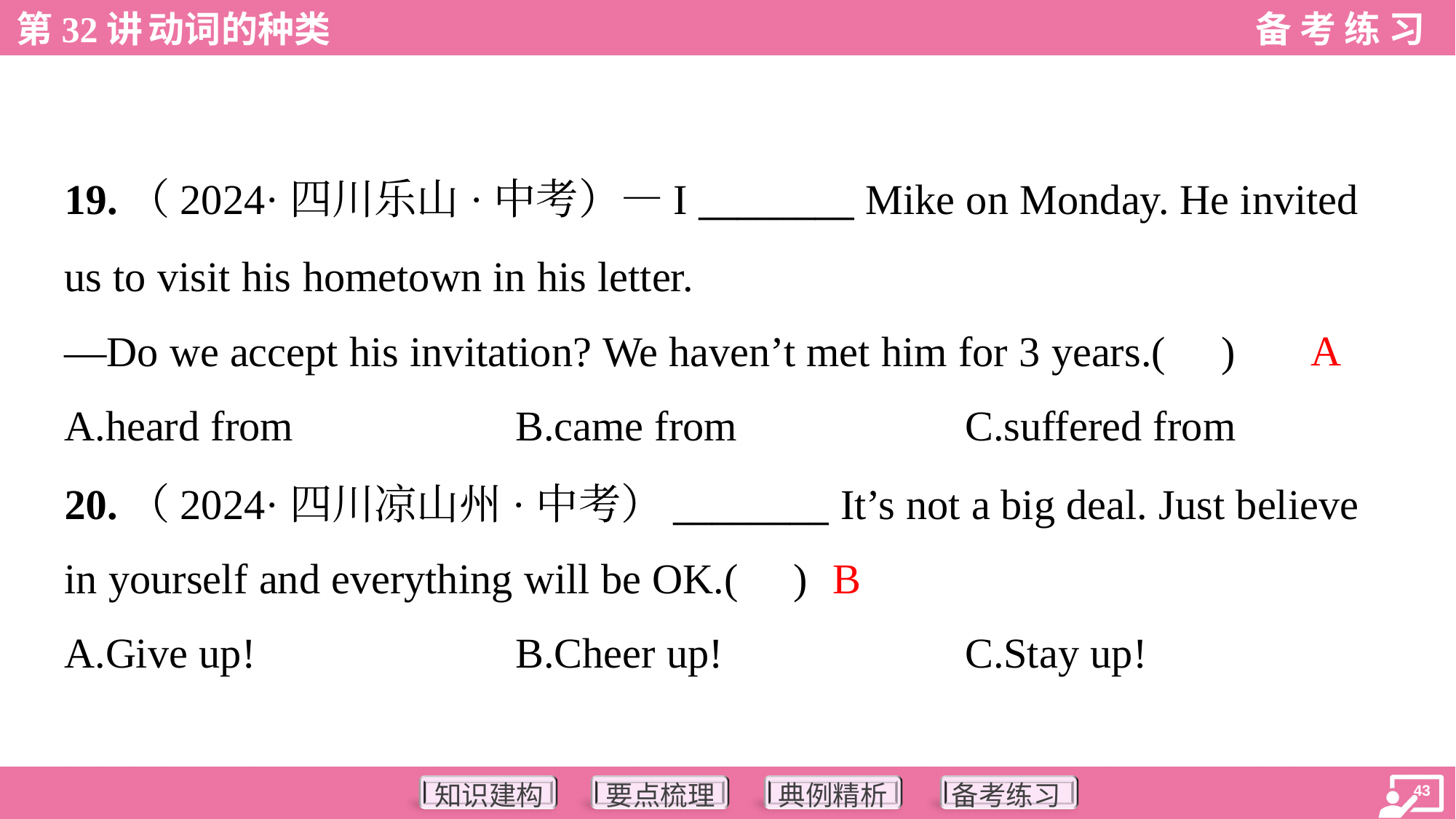

19.（2024·四川乐山·中考）—I ________ Mike on Monday. He invited
us to visit his hometown in his letter.
—Do we accept his invitation? We haven’t met him for 3 years.(     )
A
A.heard from	B.came from	C.suffered from
20.（2024·四川凉山州·中考）________ It’s not a big deal. Just believe
in yourself and everything will be OK.(     )
B
A.Give up!	B.Cheer up!	C.Stay up!